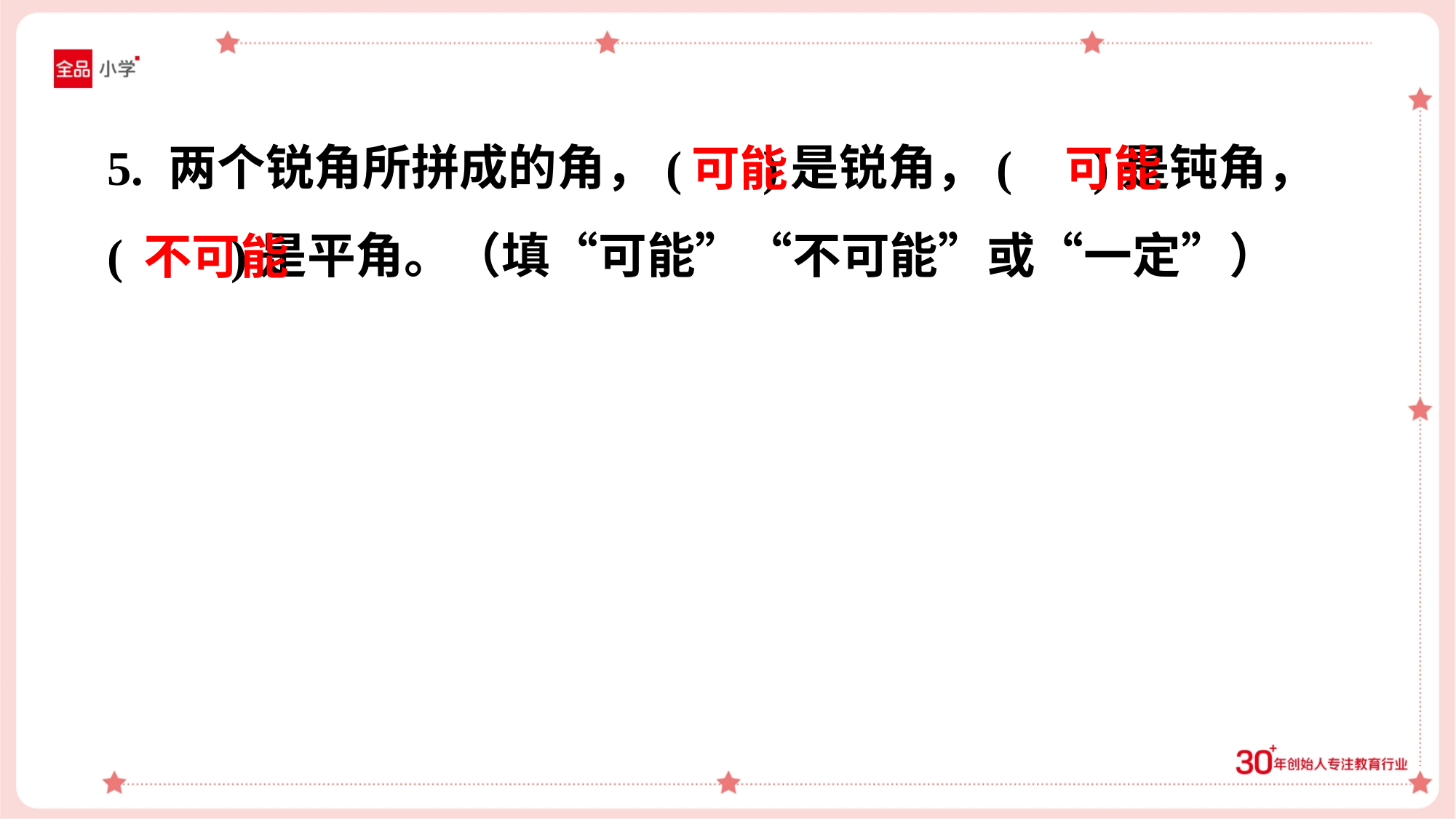

5. 两个锐角所拼成的角，(      )是锐角，(      )是钝角，
(        )是平角。（填“可能”“不可能”或“一定”）
可能
可能
不可能